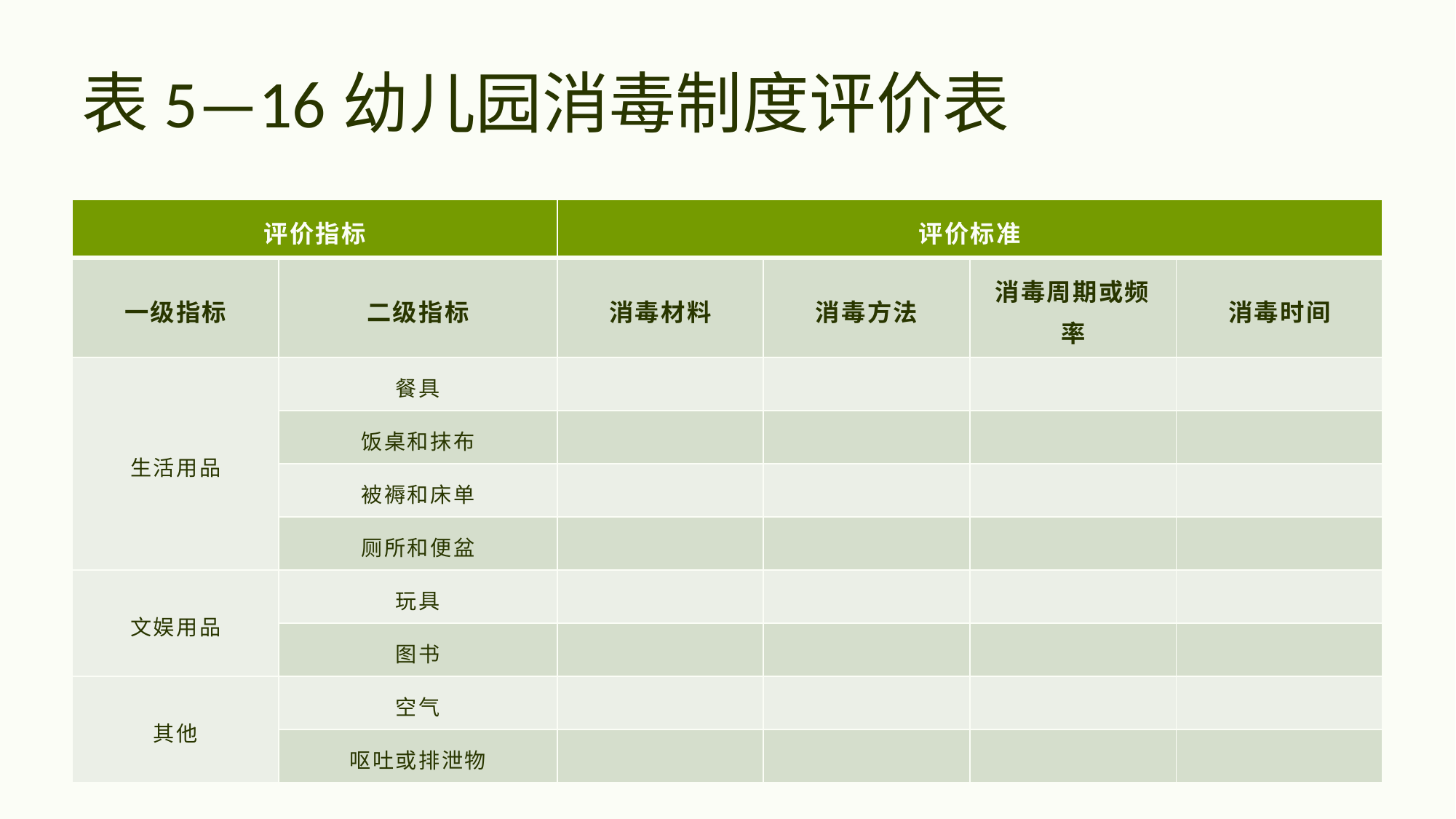

| 评价指标 |  | 评价标准 |  |  |  |
| --- | --- | --- | --- | --- | --- |
| 一级指标 | 二级指标 | 消毒材料 | 消毒方法 | 消毒周期或频率 | 消毒时间 |
| 生活用品 | 餐具 |  |  |  |  |
|  | 饭桌和抹布 |  |  |  |  |
|  | 被褥和床单 |  |  |  |  |
|  | 厕所和便盆 |  |  |  |  |
| 文娱用品 | 玩具 |  |  |  |  |
|  | 图书 |  |  |  |  |
| 其他 | 空气 |  |  |  |  |
|  | 呕吐或排泄物 |  |  |  |  |
# 表5—16幼儿园消毒制度评价表